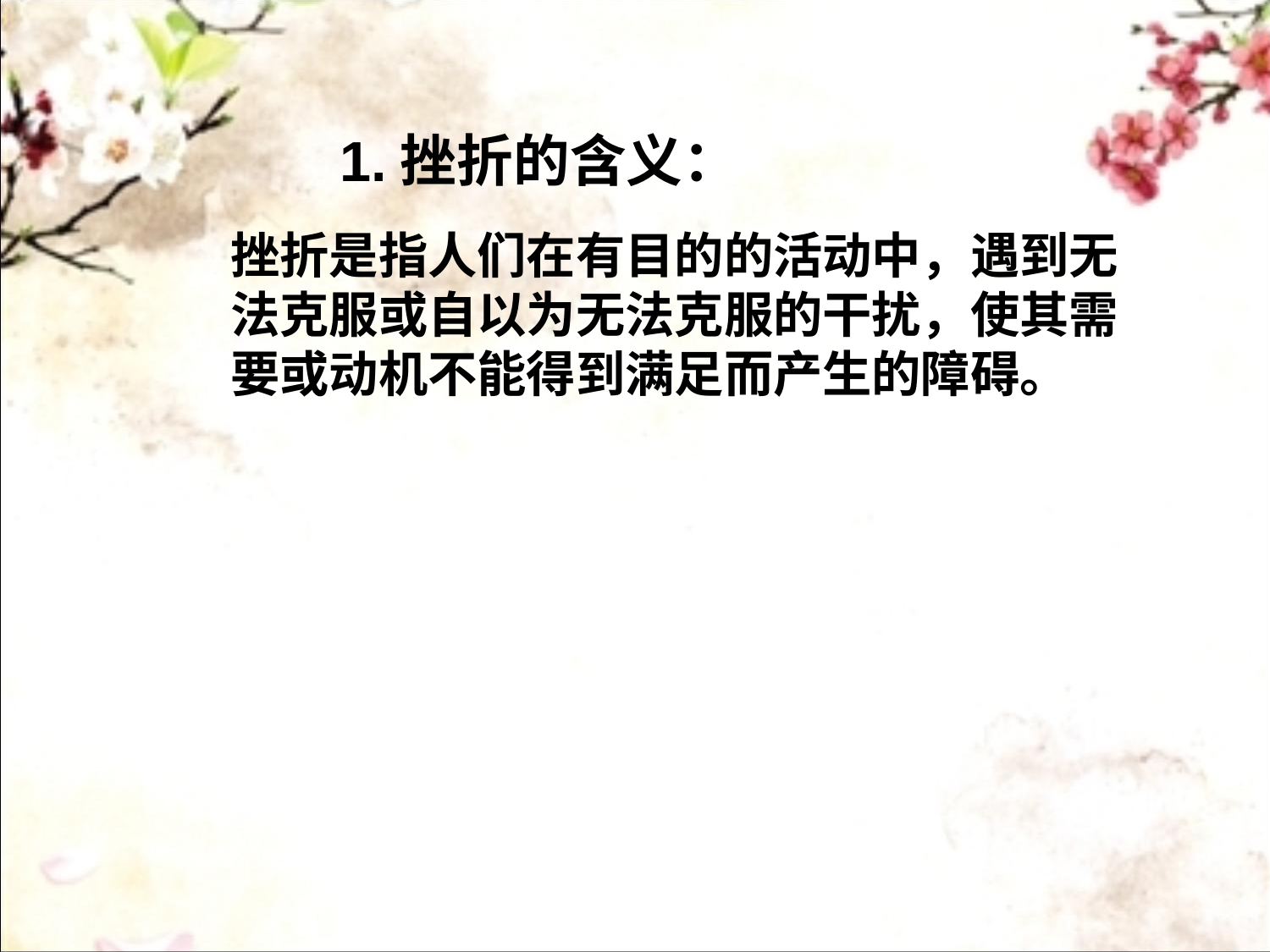

1.挫折的含义：
挫折是指人们在有目的的活动中，遇到无法克服或自以为无法克服的干扰，使其需要或动机不能得到满足而产生的障碍。